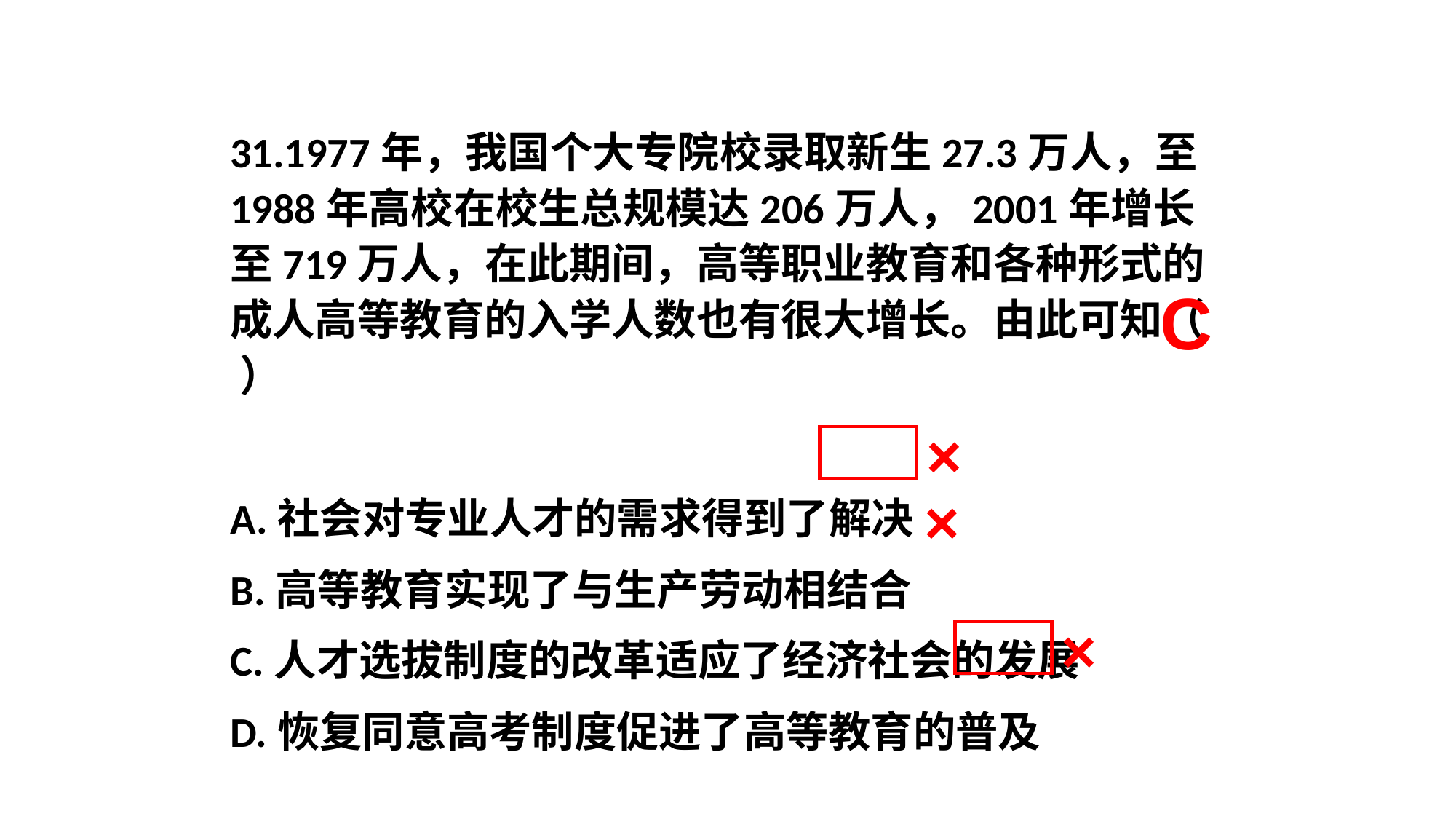

31.1977年，我国个大专院校录取新生27.3万人，至1988年高校在校生总规模达206万人，2001年增长至719万人，在此期间，高等职业教育和各种形式的成人高等教育的入学人数也有很大增长。由此可知（   ）

A.社会对专业人才的需求得到了解决
B.高等教育实现了与生产劳动相结合
C.人才选拔制度的改革适应了经济社会的发展
D.恢复同意高考制度促进了高等教育的普及
C
×

×
×